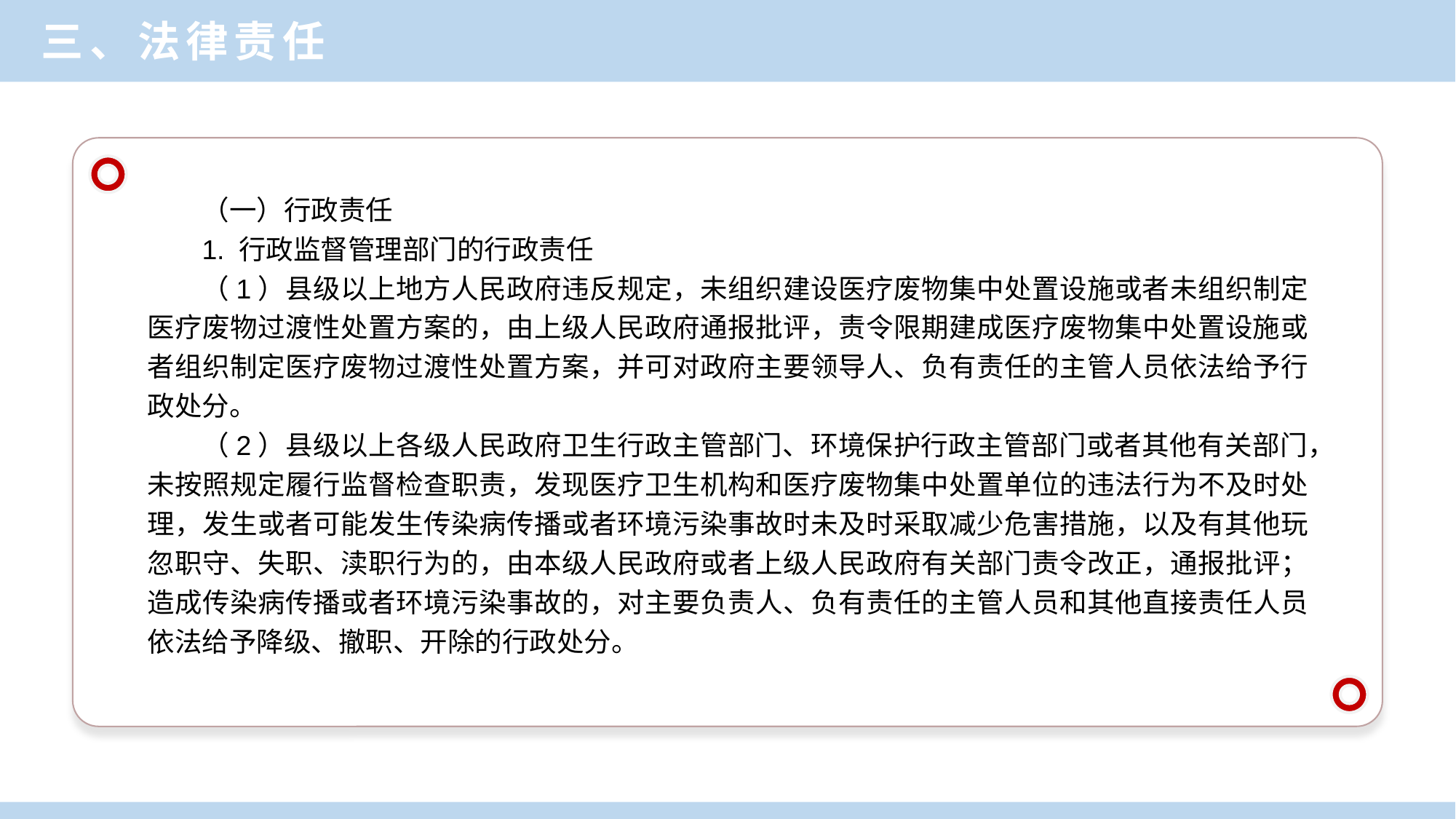

三、法律责任

（一）行政责任
1. 行政监督管理部门的行政责任
（1）县级以上地方人民政府违反规定，未组织建设医疗废物集中处置设施或者未组织制定医疗废物过渡性处置方案的，由上级人民政府通报批评，责令限期建成医疗废物集中处置设施或者组织制定医疗废物过渡性处置方案，并可对政府主要领导人、负有责任的主管人员依法给予行政处分。
（2）县级以上各级人民政府卫生行政主管部门、环境保护行政主管部门或者其他有关部门，未按照规定履行监督检查职责，发现医疗卫生机构和医疗废物集中处置单位的违法行为不及时处理，发生或者可能发生传染病传播或者环境污染事故时未及时采取减少危害措施，以及有其他玩忽职守、失职、渎职行为的，由本级人民政府或者上级人民政府有关部门责令改正，通报批评；造成传染病传播或者环境污染事故的，对主要负责人、负有责任的主管人员和其他直接责任人员依法给予降级、撤职、开除的行政处分。